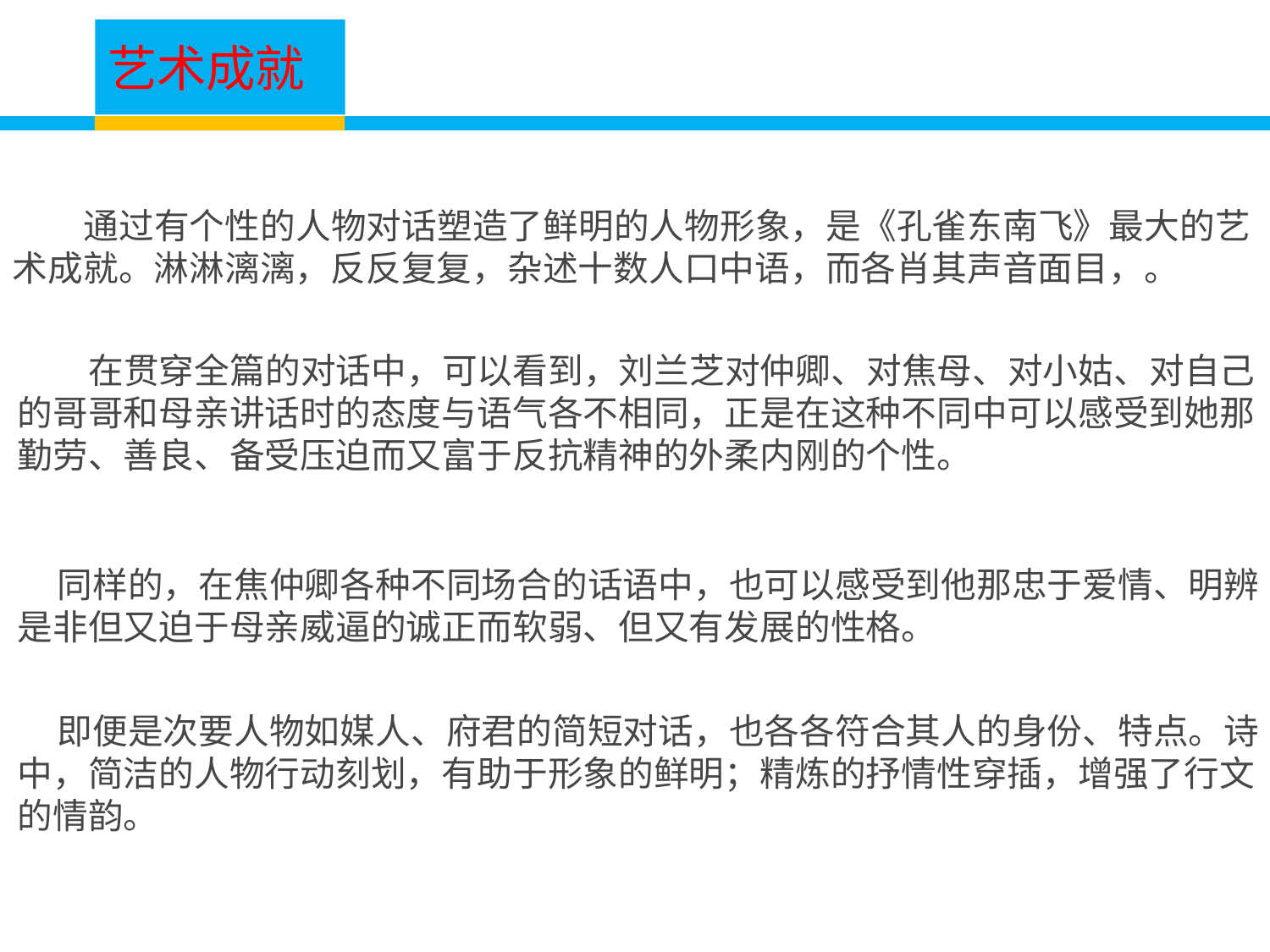

艺术成就

        通过有个性的人物对话塑造了鲜明的人物形象，是《孔雀东南飞》最大的艺术成就。淋淋漓漓，反反复复，杂述十数人口中语，而各肖其声音面目，。
        在贯穿全篇的对话中，可以看到，刘兰芝对仲卿、对焦母、对小姑、对自己的哥哥和母亲讲话时的态度与语气各不相同，正是在这种不同中可以感受到她那勤劳、善良、备受压迫而又富于反抗精神的外柔内刚的个性。
    同样的，在焦仲卿各种不同场合的话语中，也可以感受到他那忠于爱情、明辨是非但又迫于母亲威逼的诚正而软弱、但又有发展的性格。
    即便是次要人物如媒人、府君的简短对话，也各各符合其人的身份、特点。诗中，简洁的人物行动刻划，有助于形象的鲜明；精炼的抒情性穿插，增强了行文的情韵。